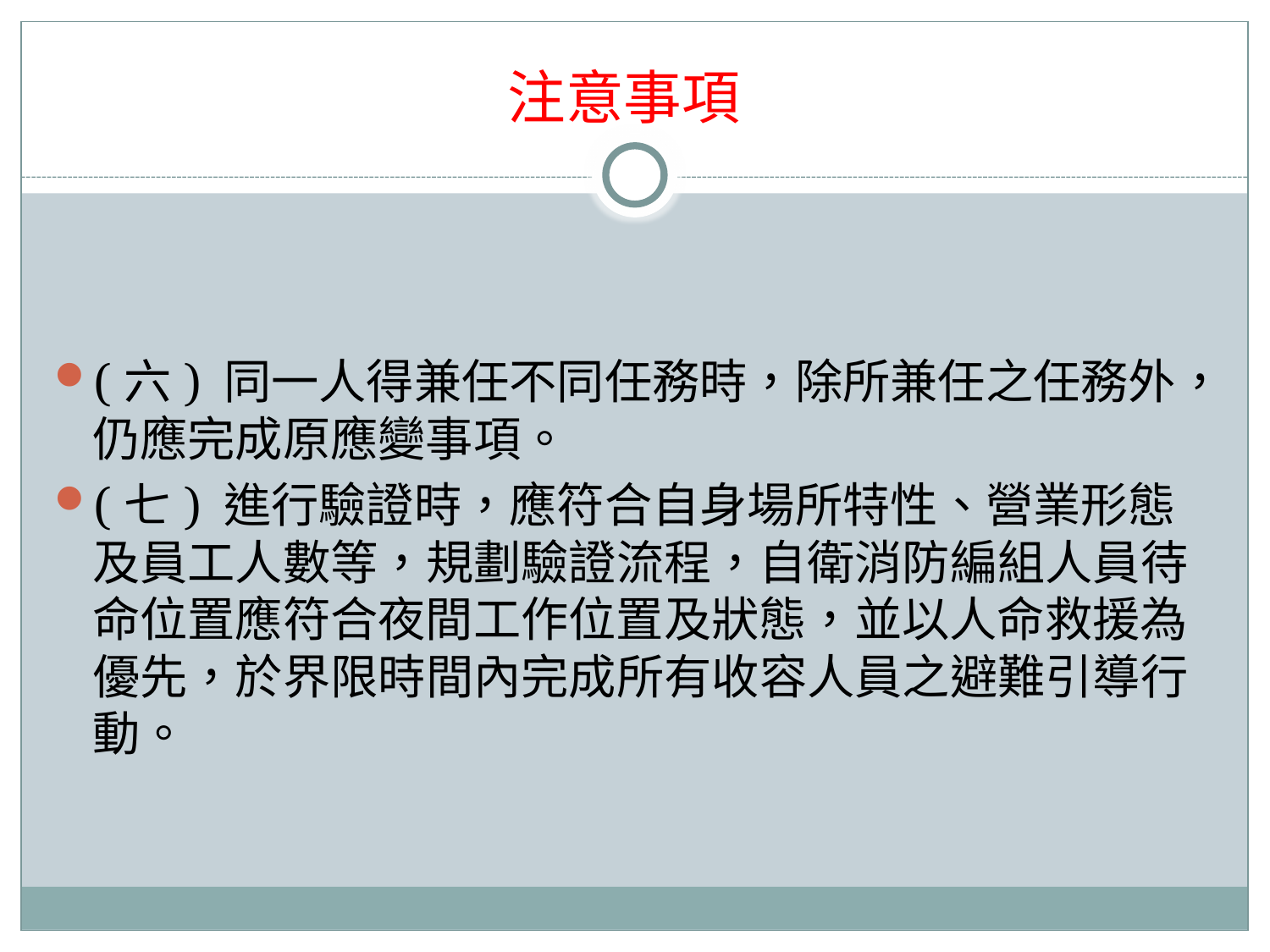

# 注意事項

(六) 同一人得兼任不同任務時，除所兼任之任務外，仍應完成原應變事項。
(七) 進行驗證時，應符合自身場所特性、營業形態及員工人數等，規劃驗證流程，自衛消防編組人員待命位置應符合夜間工作位置及狀態，並以人命救援為優先，於界限時間內完成所有收容人員之避難引導行動。